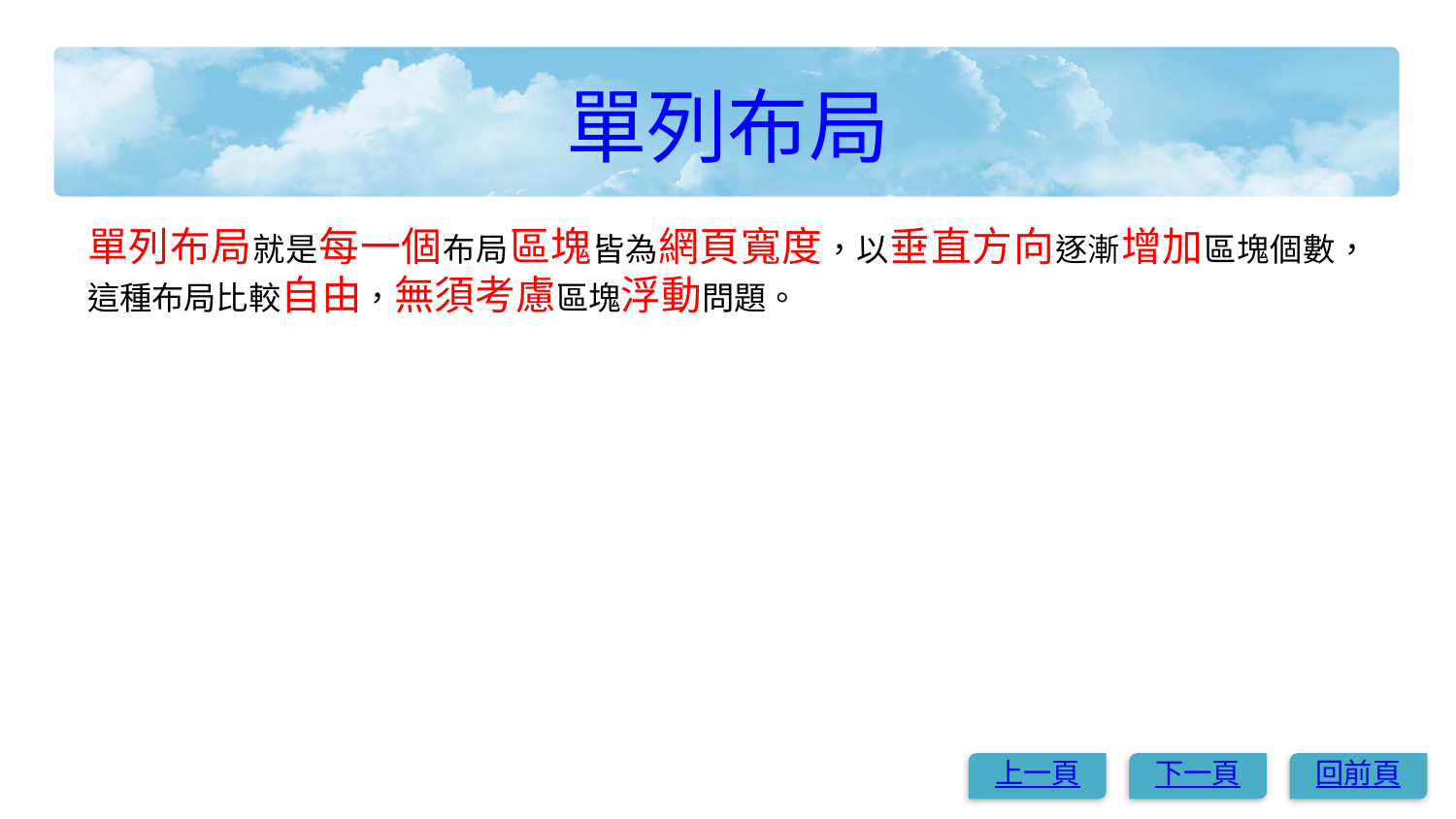

# 單列布局
單列布局就是每一個布局區塊皆為網頁寬度，以垂直方向逐漸增加區塊個數，這種布局比較自由，無須考慮區塊浮動問題。
上一頁
下一頁
回前頁